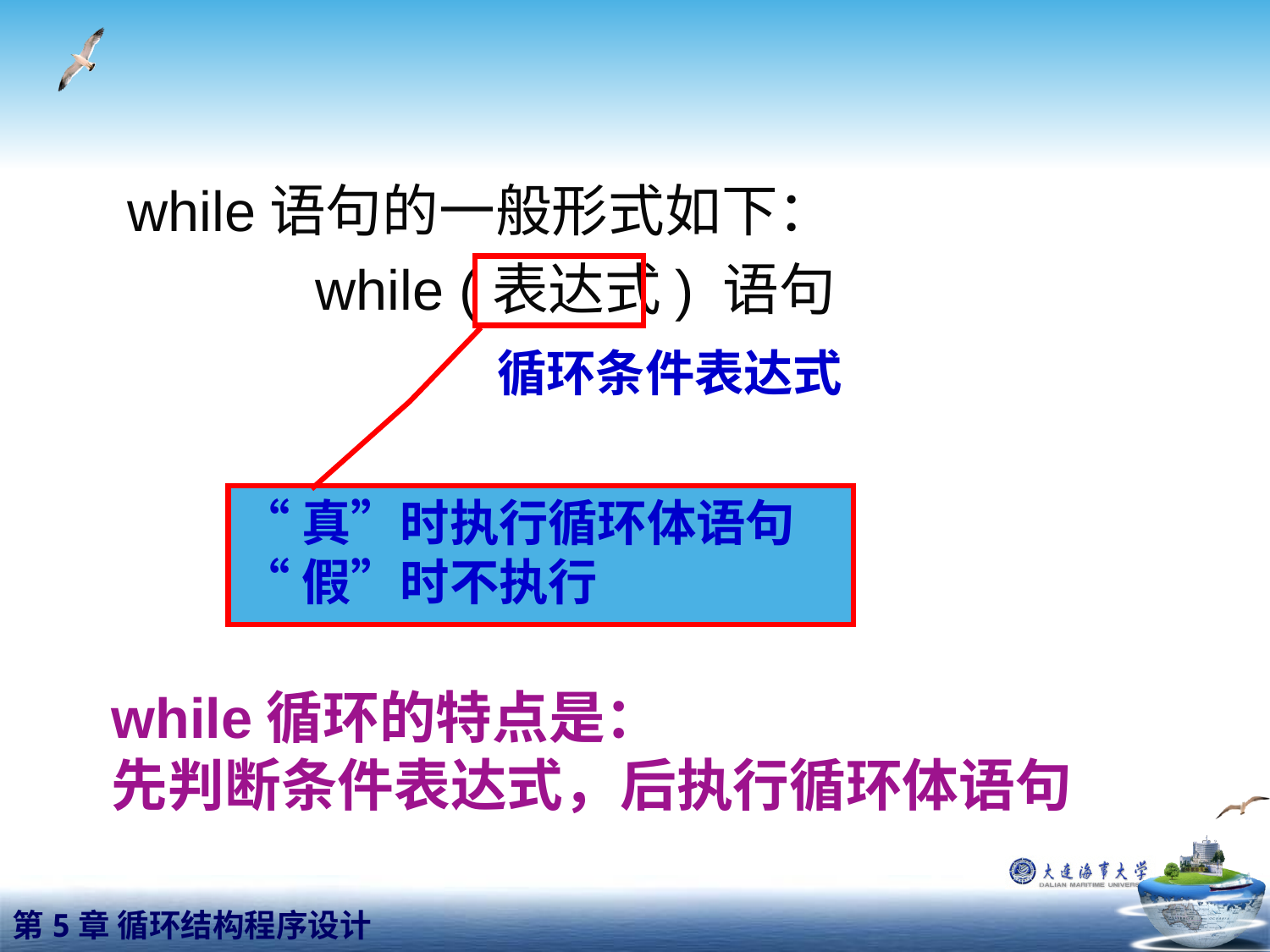

while语句的一般形式如下：
             while (表达式) 语句

循环条件表达式
“真”时执行循环体语句
“假”时不执行
while循环的特点是：
先判断条件表达式，后执行循环体语句